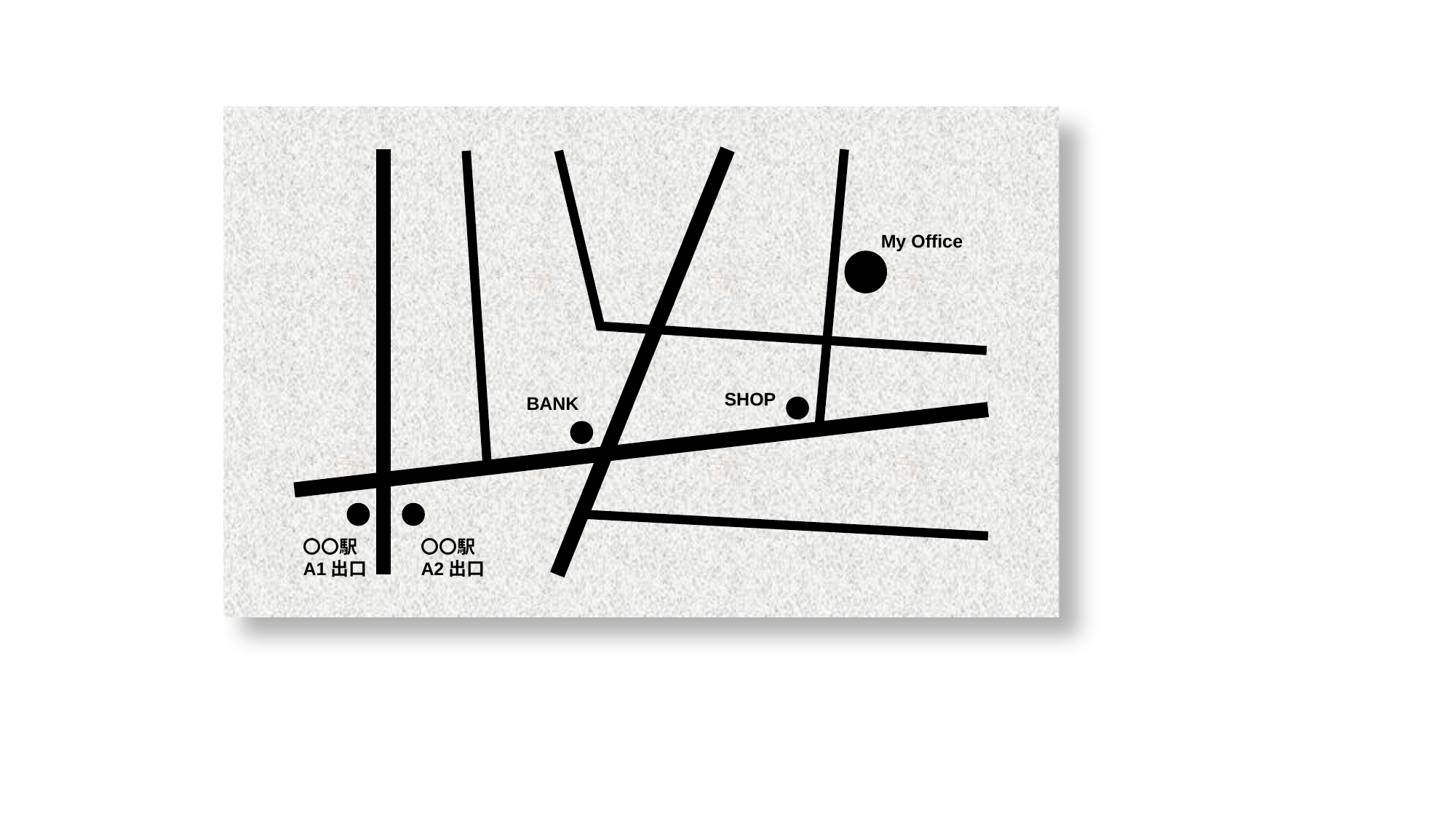

My Office

SHOP
BANK

〇〇駅
A1出口
〇〇駅
A2出口